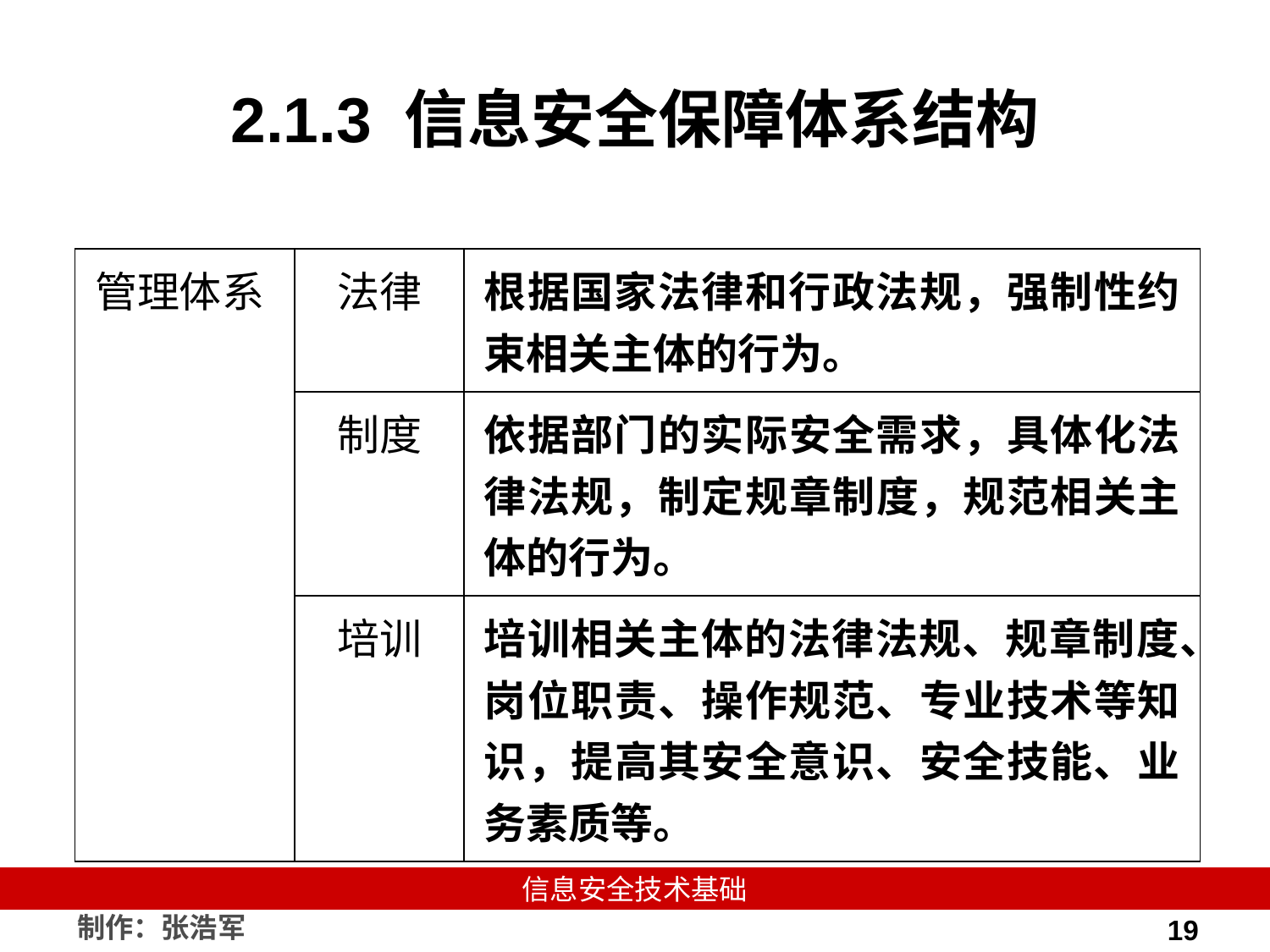

# 2.1.3 信息安全保障体系结构
| 管理体系 | 法律 | 根据国家法律和行政法规，强制性约束相关主体的行为。 |
| --- | --- | --- |
|  | 制度 | 依据部门的实际安全需求，具体化法律法规，制定规章制度，规范相关主体的行为。 |
|  | 培训 | 培训相关主体的法律法规、规章制度、岗位职责、操作规范、专业技术等知识，提高其安全意识、安全技能、业务素质等。 |
19